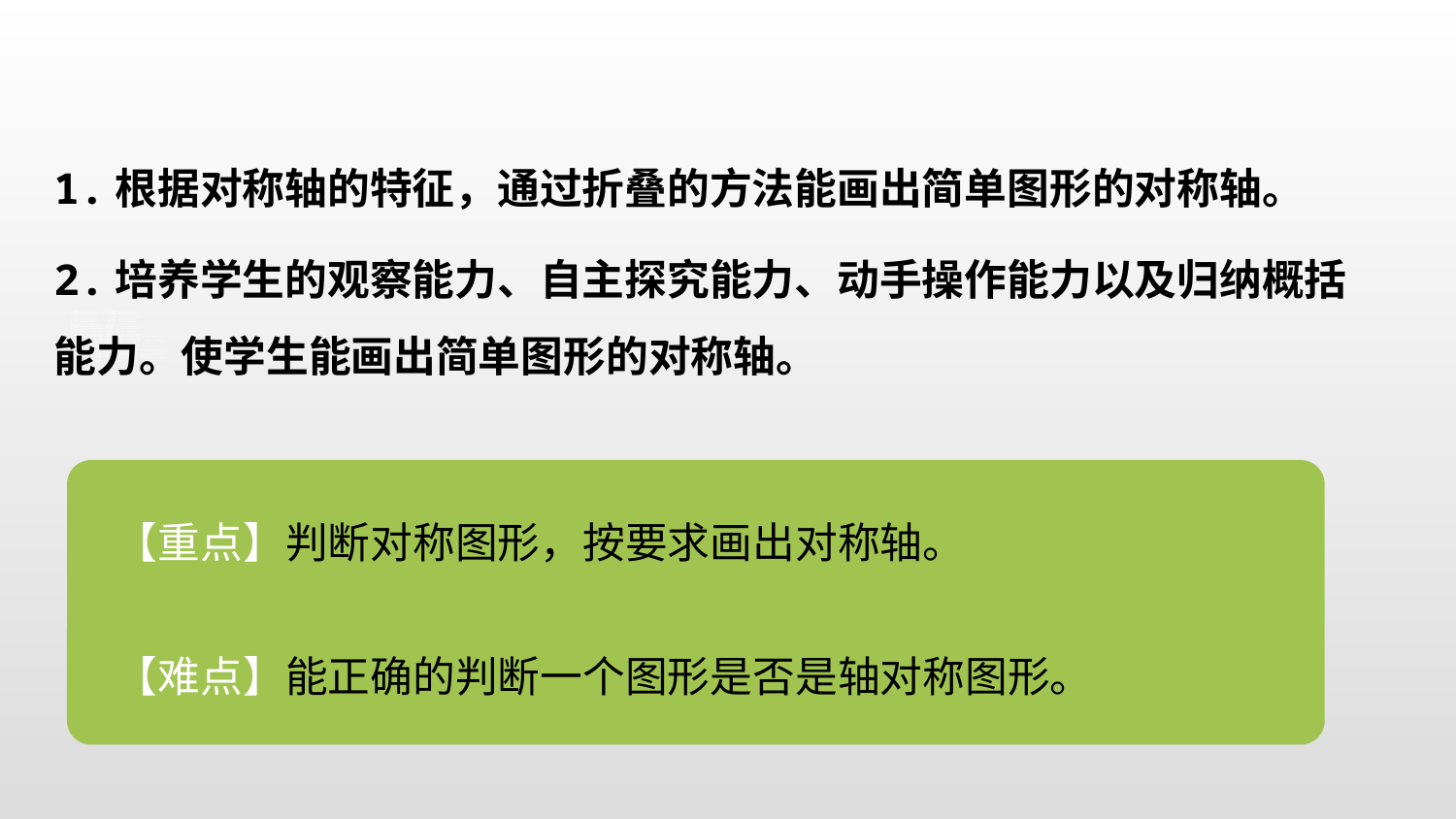

1.根据对称轴的特征，通过折叠的方法能画出简单图形的对称轴。
2.培养学生的观察能力、自主探究能力、动手操作能力以及归纳概括能力。使学生能画出简单图形的对称轴。

【重点】判断对称图形，按要求画出对称轴。
【难点】能正确的判断一个图形是否是轴对称图形。